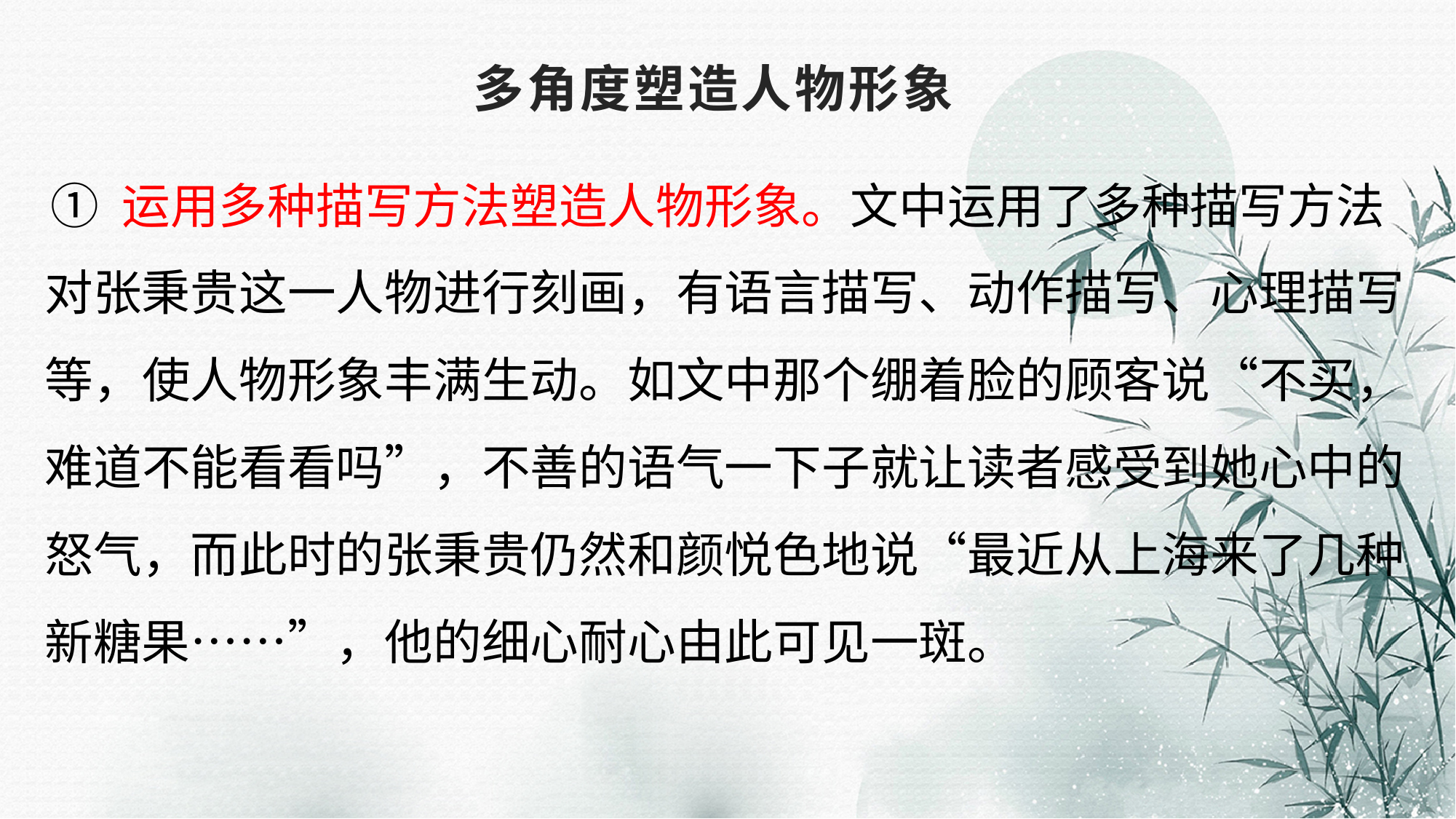

# 多角度塑造人物形象
 ① 运用多种描写方法塑造人物形象。文中运用了多种描写方法对张秉贵这一人物进行刻画，有语言描写、动作描写、心理描写等，使人物形象丰满生动。如文中那个绷着脸的顾客说“不买，难道不能看看吗”，不善的语气一下子就让读者感受到她心中的怒气，而此时的张秉贵仍然和颜悦色地说“最近从上海来了几种新糖果……”，他的细心耐心由此可见一斑。